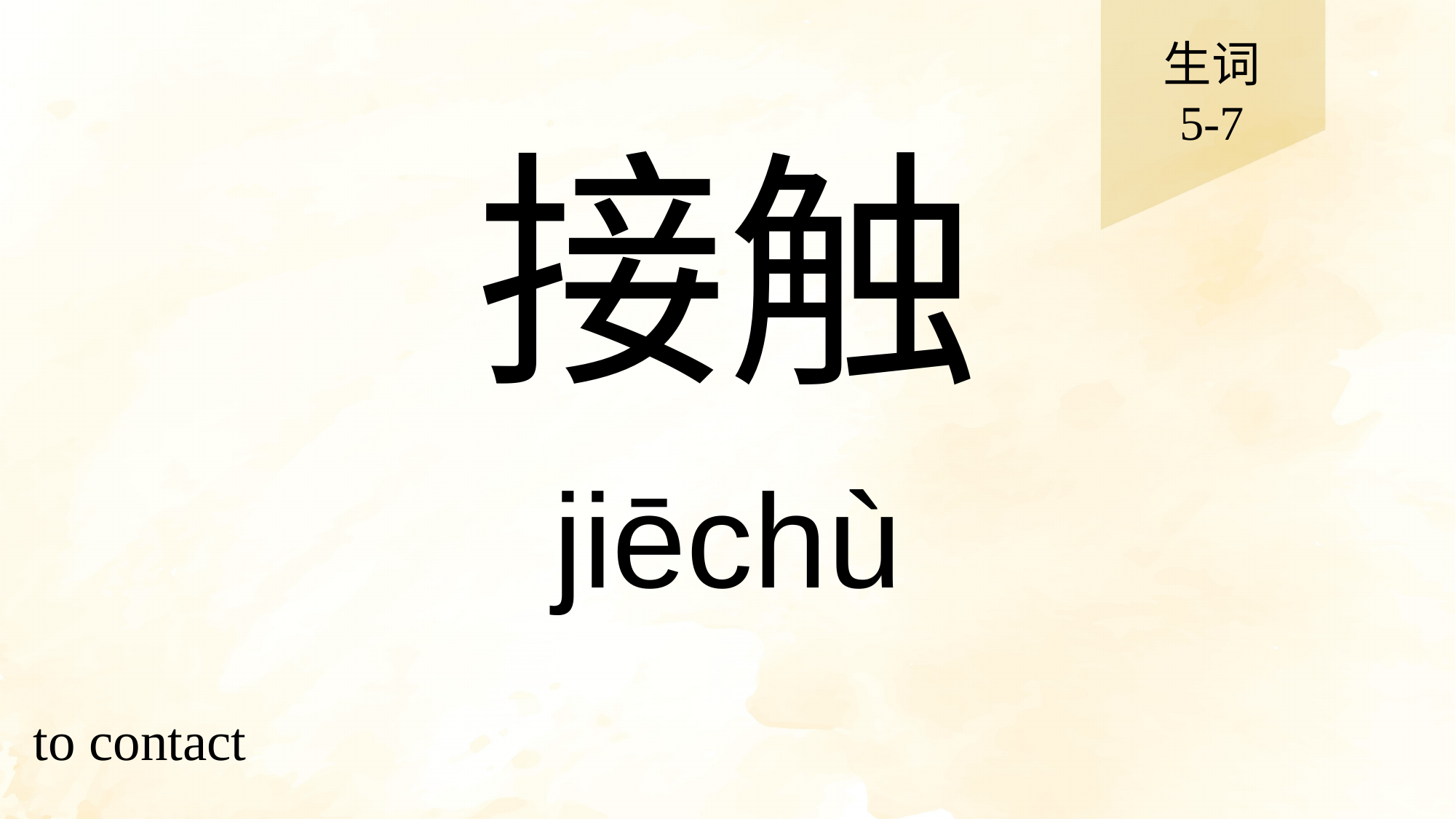

生词
5-7
# 接触
jiēchù
to contact